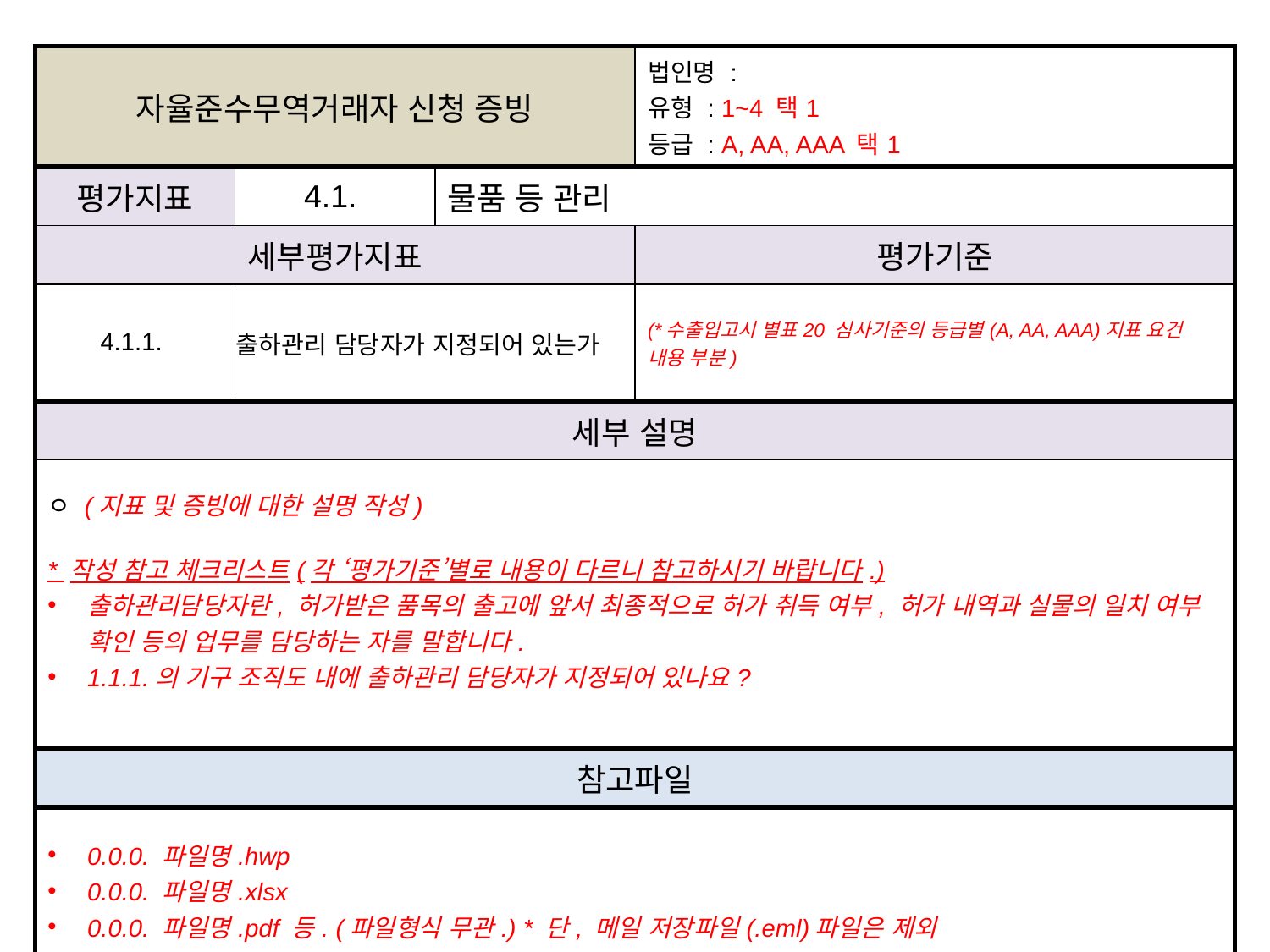

| 자율준수무역거래자 신청 증빙 |  |  | 법인명 : 유형 : 1~4 택1 등급 : A, AA, AAA 택1 |
| --- | --- | --- | --- |
| 평가지표 | 4.1. | 물품 등 관리 |  |
| 세부평가지표 |  |  | 평가기준 |
| 4.1.1. | 출하관리 담당자가 지정되어 있는가 |  | (\*수출입고시 별표20 심사기준의 등급별(A, AA, AAA)지표 요건 내용 부분) |
| 세부 설명 |  |  |  |
| ㅇ (지표 및 증빙에 대한 설명 작성) \* 작성 참고 체크리스트(각 ‘평가기준’별로 내용이 다르니 참고하시기 바랍니다.) 출하관리담당자란, 허가받은 품목의 출고에 앞서 최종적으로 허가 취득 여부, 허가 내역과 실물의 일치 여부 확인 등의 업무를 담당하는 자를 말합니다. 1.1.1.의 기구 조직도 내에 출하관리 담당자가 지정되어 있나요? |  |  |  |
| 참고파일 |  |  |  |
| 0.0.0. 파일명.hwp 0.0.0. 파일명.xlsx 0.0.0. 파일명.pdf 등. (파일형식 무관.) \* 단, 메일 저장파일(.eml)파일은 제외 |  |  |  |